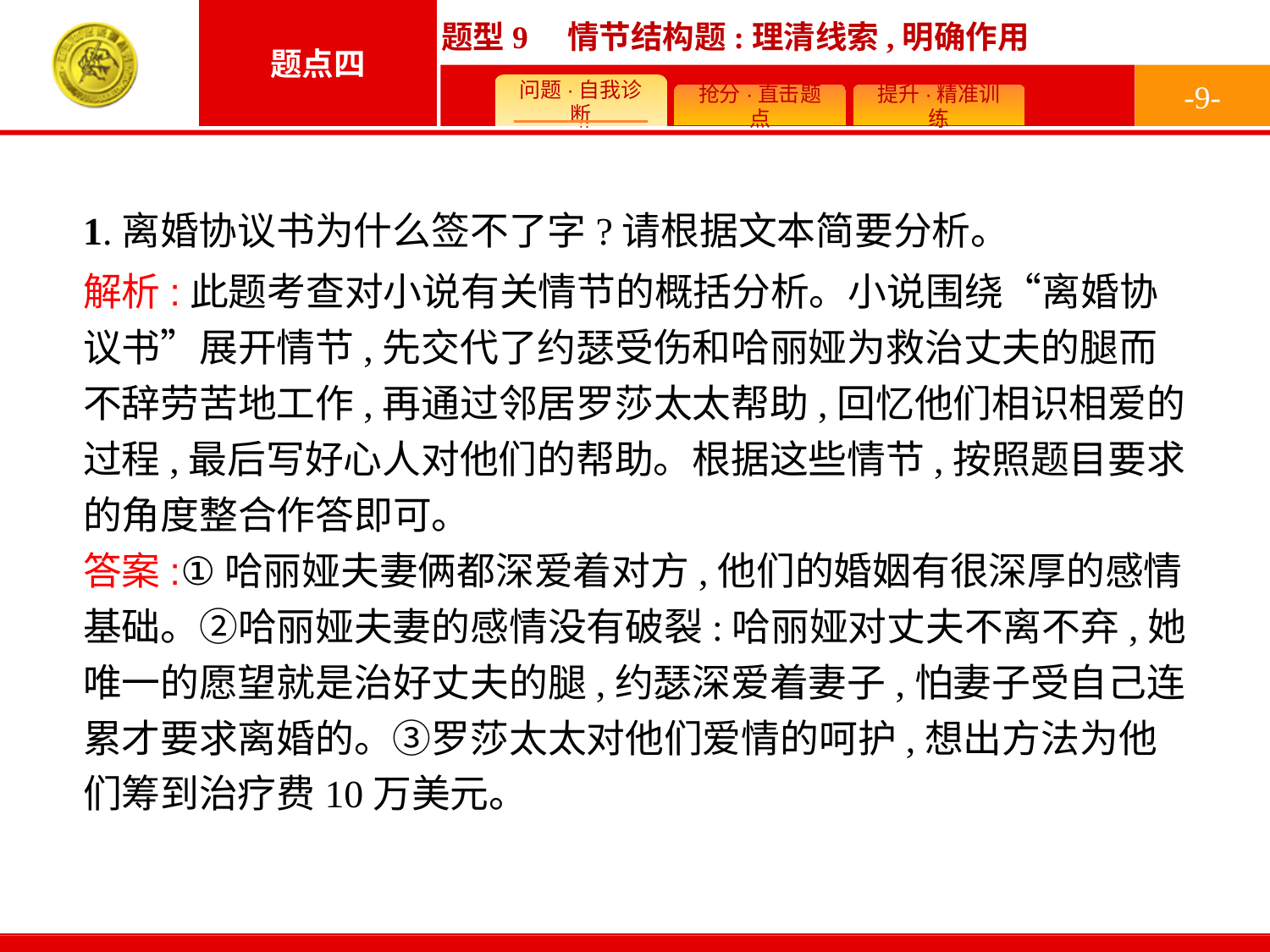

-9-
1.离婚协议书为什么签不了字?请根据文本简要分析。
解析:此题考查对小说有关情节的概括分析。小说围绕“离婚协议书”展开情节,先交代了约瑟受伤和哈丽娅为救治丈夫的腿而不辞劳苦地工作,再通过邻居罗莎太太帮助,回忆他们相识相爱的过程,最后写好心人对他们的帮助。根据这些情节,按照题目要求的角度整合作答即可。
答案:①哈丽娅夫妻俩都深爱着对方,他们的婚姻有很深厚的感情基础。②哈丽娅夫妻的感情没有破裂:哈丽娅对丈夫不离不弃,她唯一的愿望就是治好丈夫的腿,约瑟深爱着妻子,怕妻子受自己连累才要求离婚的。③罗莎太太对他们爱情的呵护,想出方法为他们筹到治疗费10万美元。